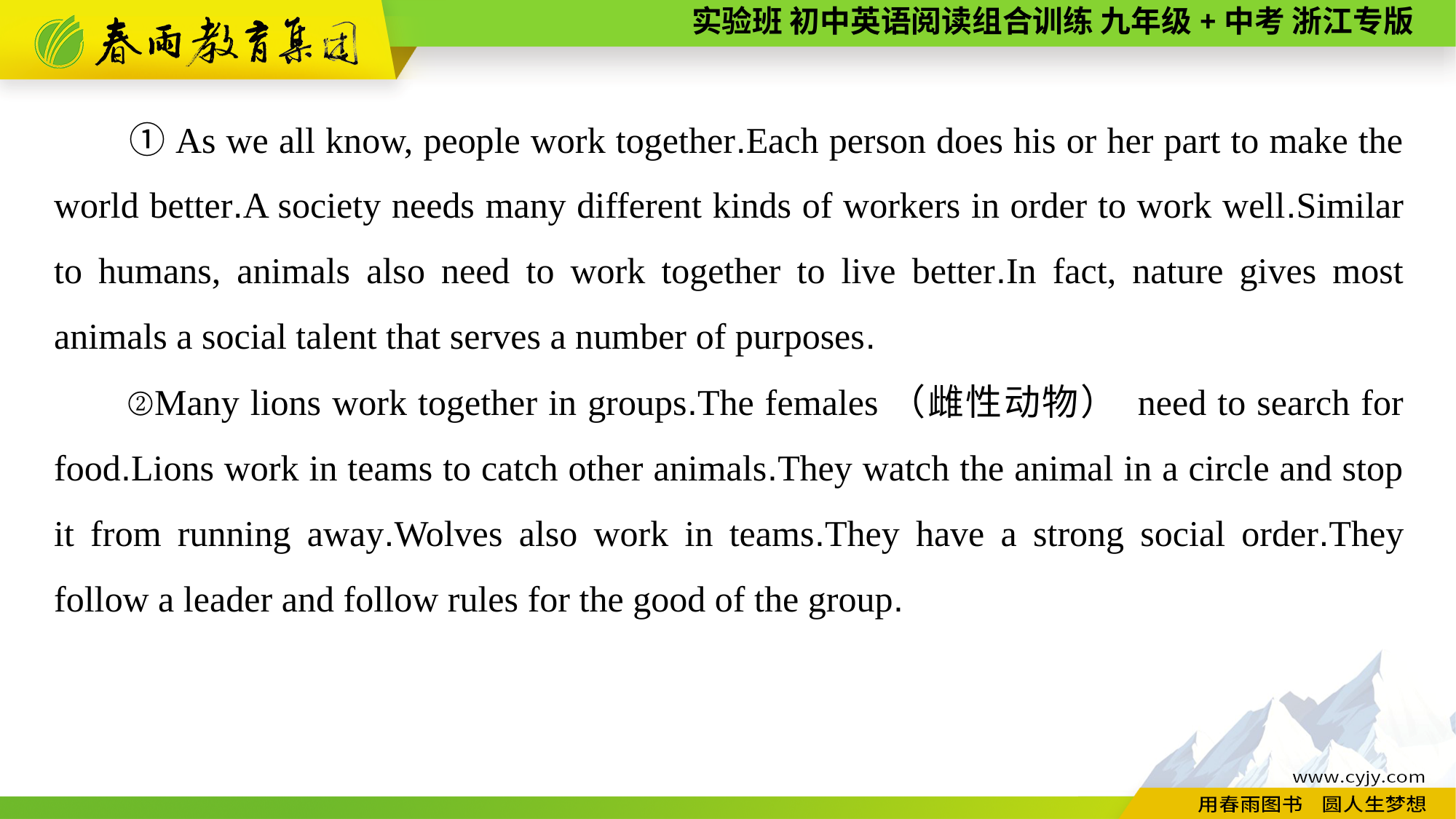

①As we all know, people work together.Each person does his or her part to make the world better.A society needs many different kinds of workers in order to work well.Similar to humans, animals also need to work together to live better.In fact, nature gives most animals a social talent that serves a number of purposes.
②Many lions work together in groups.The females（雌性动物） need to search for food.Lions work in teams to catch other animals.They watch the animal in a circle and stop it from running away.Wolves also work in teams.They have a strong social order.They follow a leader and follow rules for the good of the group.